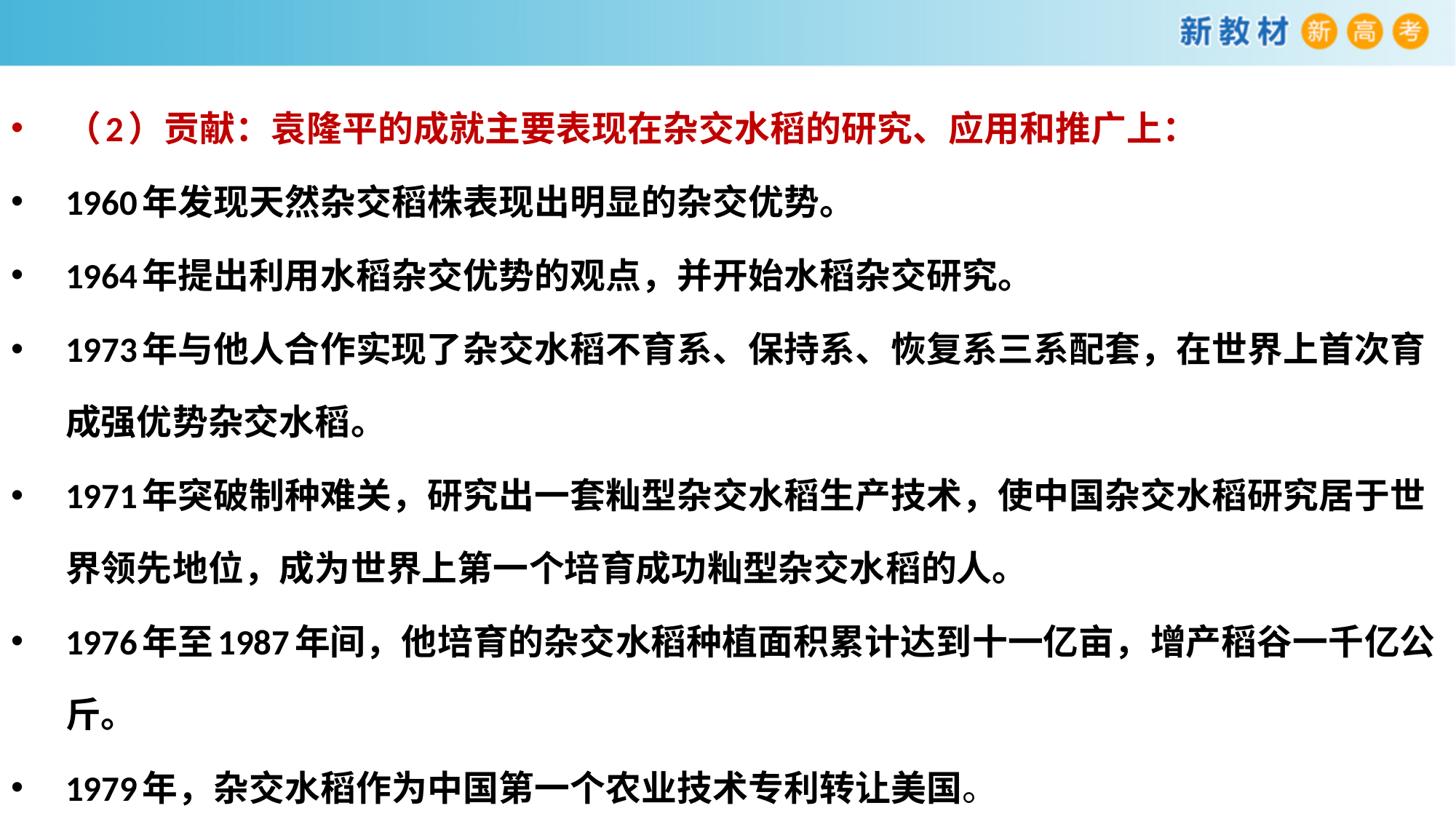

（2）贡献：袁隆平的成就主要表现在杂交水稻的研究、应用和推广上：
1960年发现天然杂交稻株表现出明显的杂交优势。
1964年提出利用水稻杂交优势的观点，并开始水稻杂交研究。
1973年与他人合作实现了杂交水稻不育系、保持系、恢复系三系配套，在世界上首次育成强优势杂交水稻。
1971年突破制种难关，研究出一套籼型杂交水稻生产技术，使中国杂交水稻研究居于世界领先地位，成为世界上第一个培育成功籼型杂交水稻的人。
1976年至1987年间，他培育的杂交水稻种植面积累计达到十一亿亩，增产稻谷一千亿公斤。
1979年，杂交水稻作为中国第一个农业技术专利转让美国。